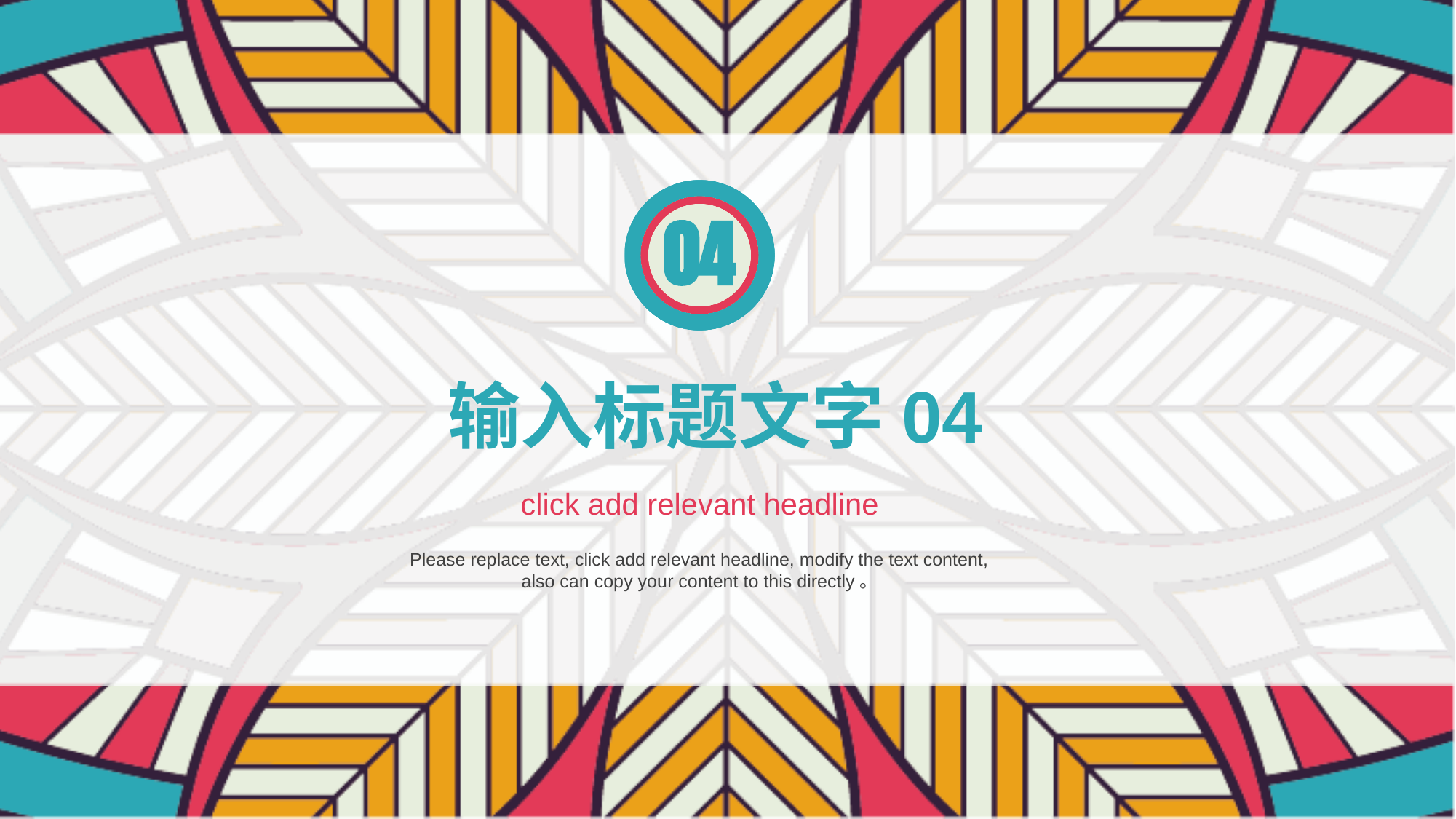

04
输入标题文字04
click add relevant headline
Please replace text, click add relevant headline, modify the text content, also can copy your content to this directly。